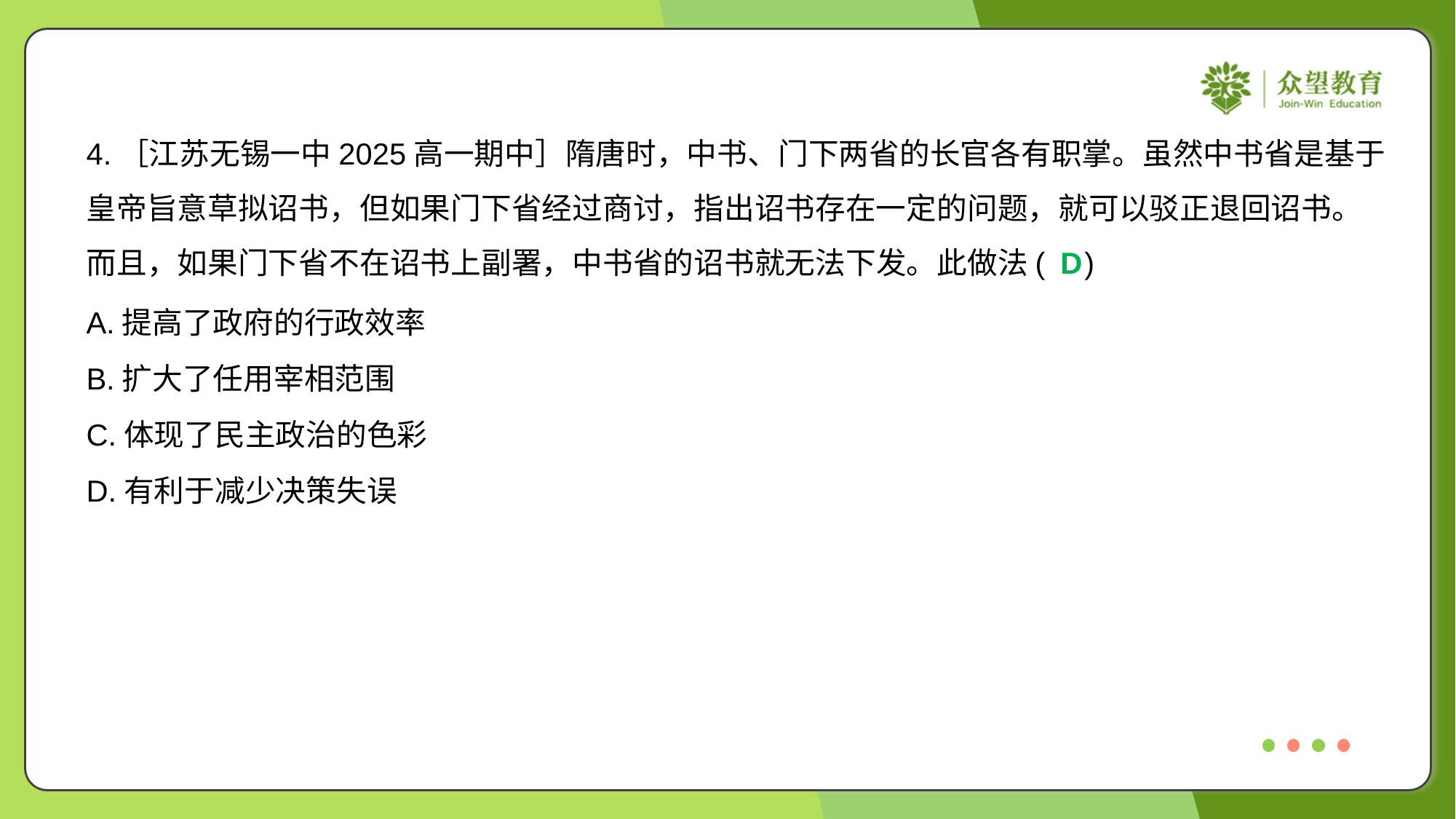

4.［江苏无锡一中2025高一期中］隋唐时，中书、门下两省的长官各有职掌。虽然中书省是基于
皇帝旨意草拟诏书，但如果门下省经过商讨，指出诏书存在一定的问题，就可以驳正退回诏书。
而且，如果门下省不在诏书上副署，中书省的诏书就无法下发。此做法(     )
D
A.提高了政府的行政效率
B.扩大了任用宰相范围
C.体现了民主政治的色彩
D.有利于减少决策失误